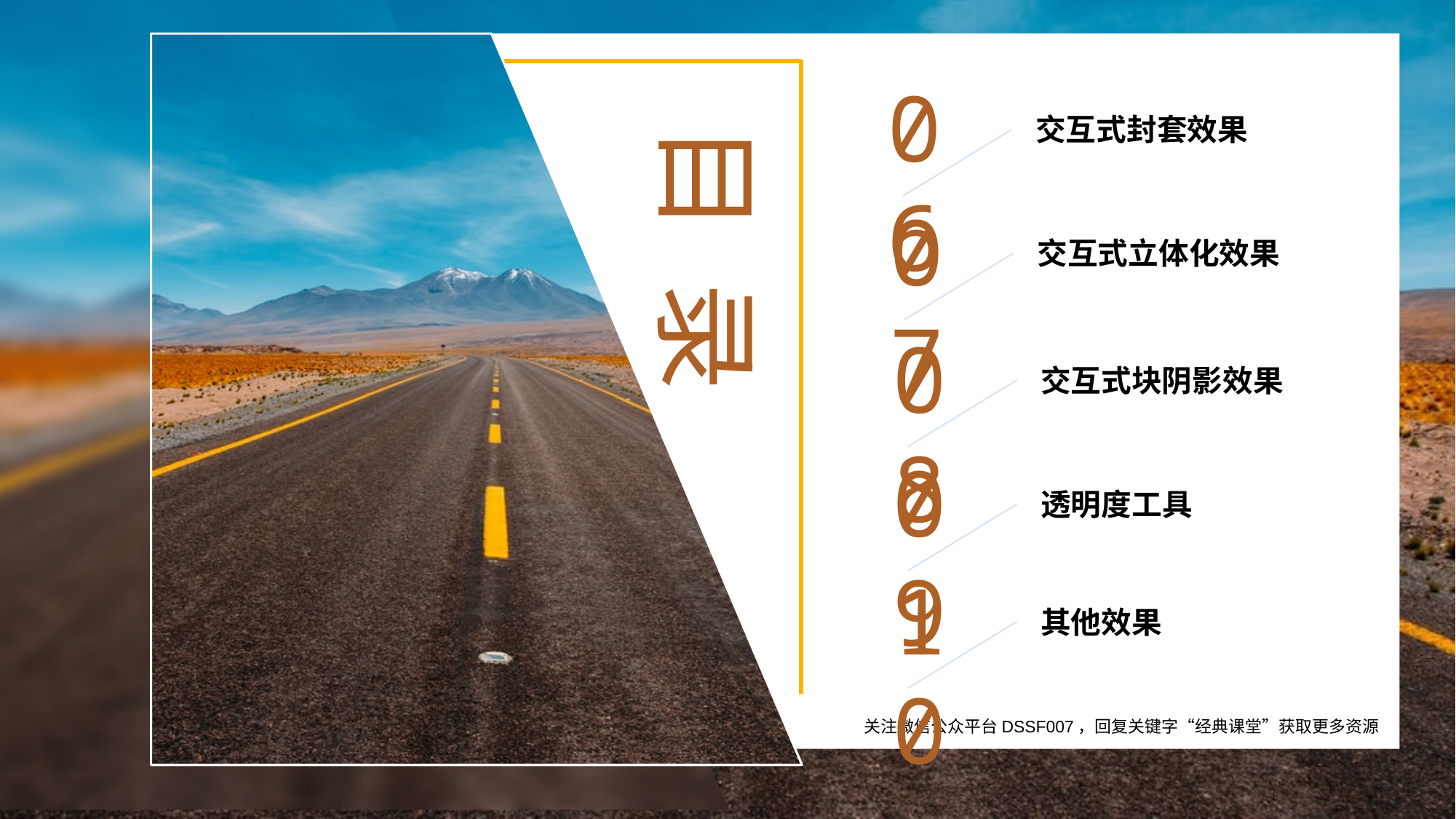

06
交互式封套效果
07
交互式立体化效果
08
交互式块阴影效果
09
透明度工具
10
其他效果